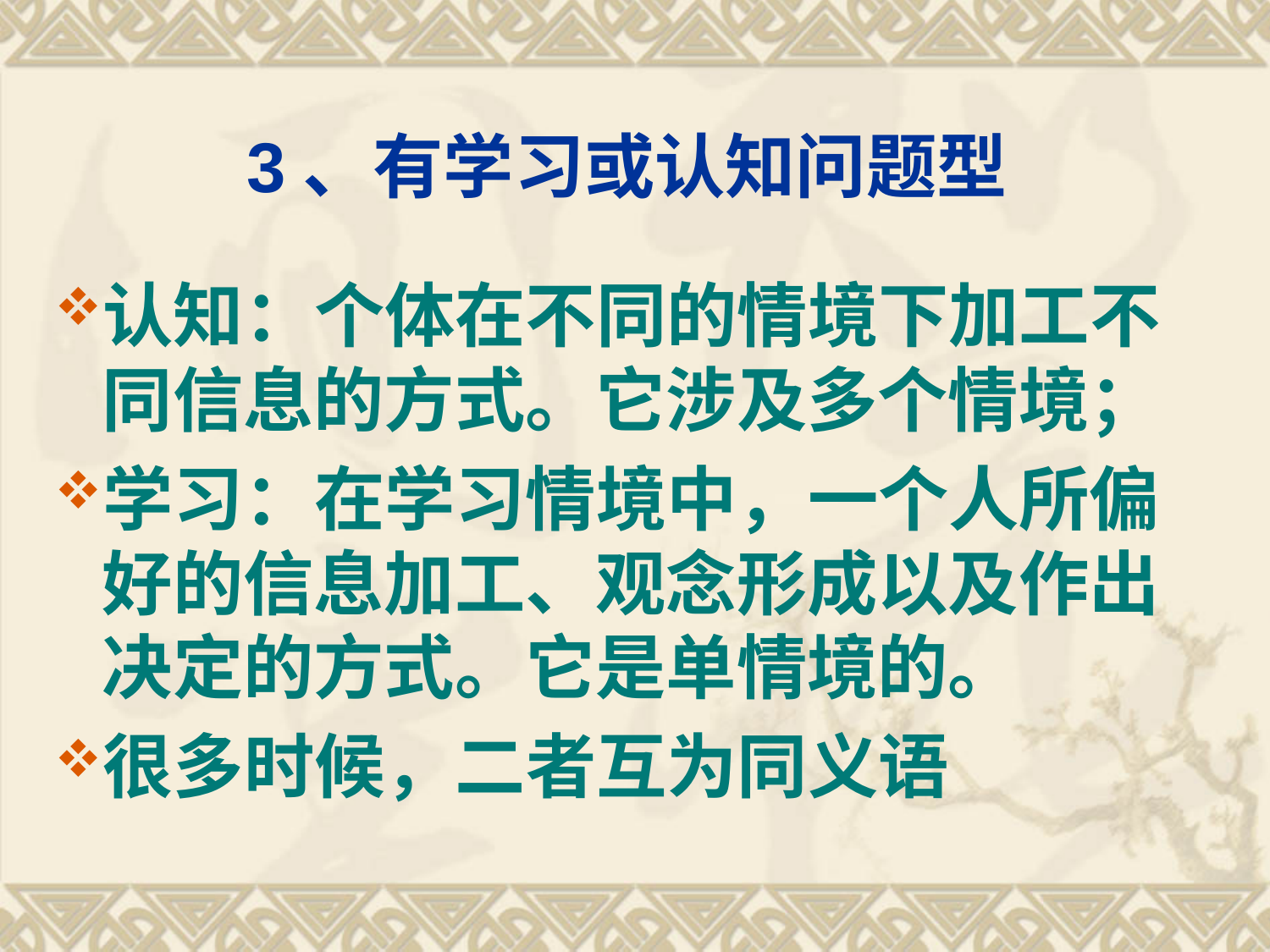

# 3、有学习或认知问题型
认知：个体在不同的情境下加工不同信息的方式。它涉及多个情境；
学习：在学习情境中，一个人所偏好的信息加工、观念形成以及作出决定的方式。它是单情境的。
很多时候，二者互为同义语